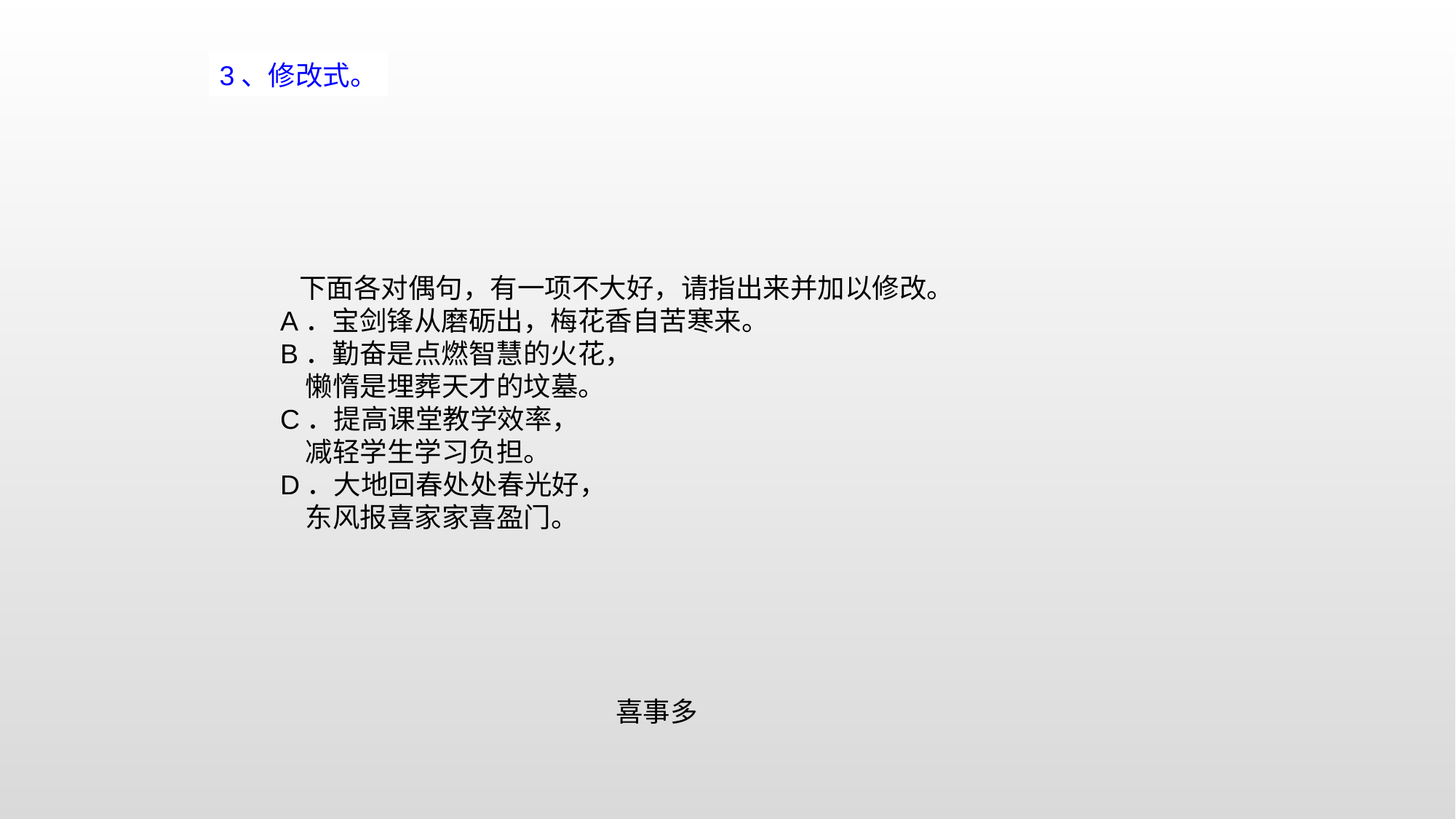

3、修改式。
  下面各对偶句，有一项不大好，请指出来并加以修改。
A．宝剑锋从磨砺出，梅花香自苦寒来。
B．勤奋是点燃智慧的火花，
   懒惰是埋葬天才的坟墓。
C．提高课堂教学效率，
   减轻学生学习负担。
D．大地回春处处春光好，
   东风报喜家家喜盈门。
喜事多